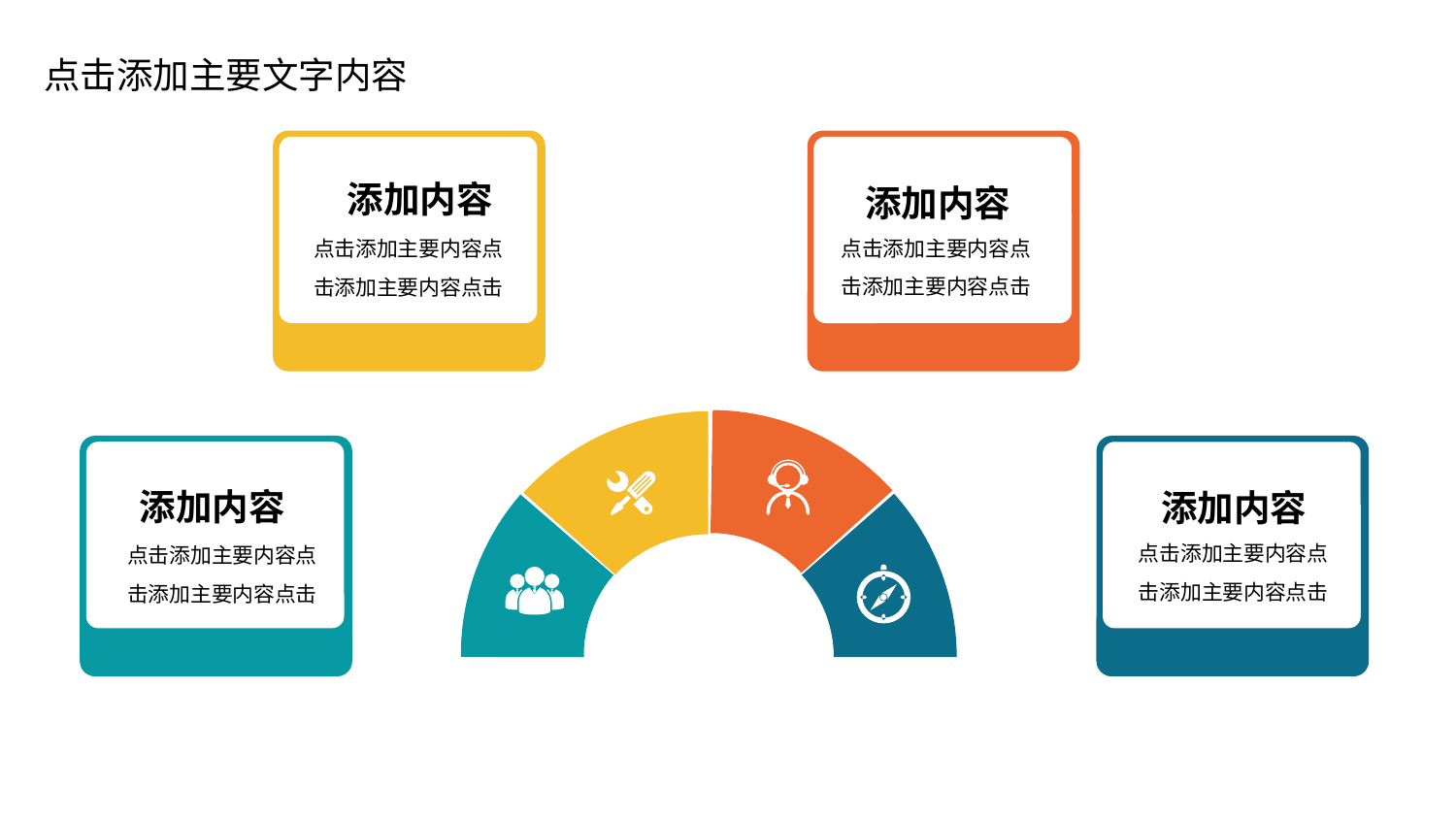

添加内容
点击添加主要内容点击添加主要内容点击

添加内容
点击添加主要内容点击添加主要内容点击

添加内容
点击添加主要内容点击添加主要内容点击

添加内容
点击添加主要内容点击添加主要内容点击